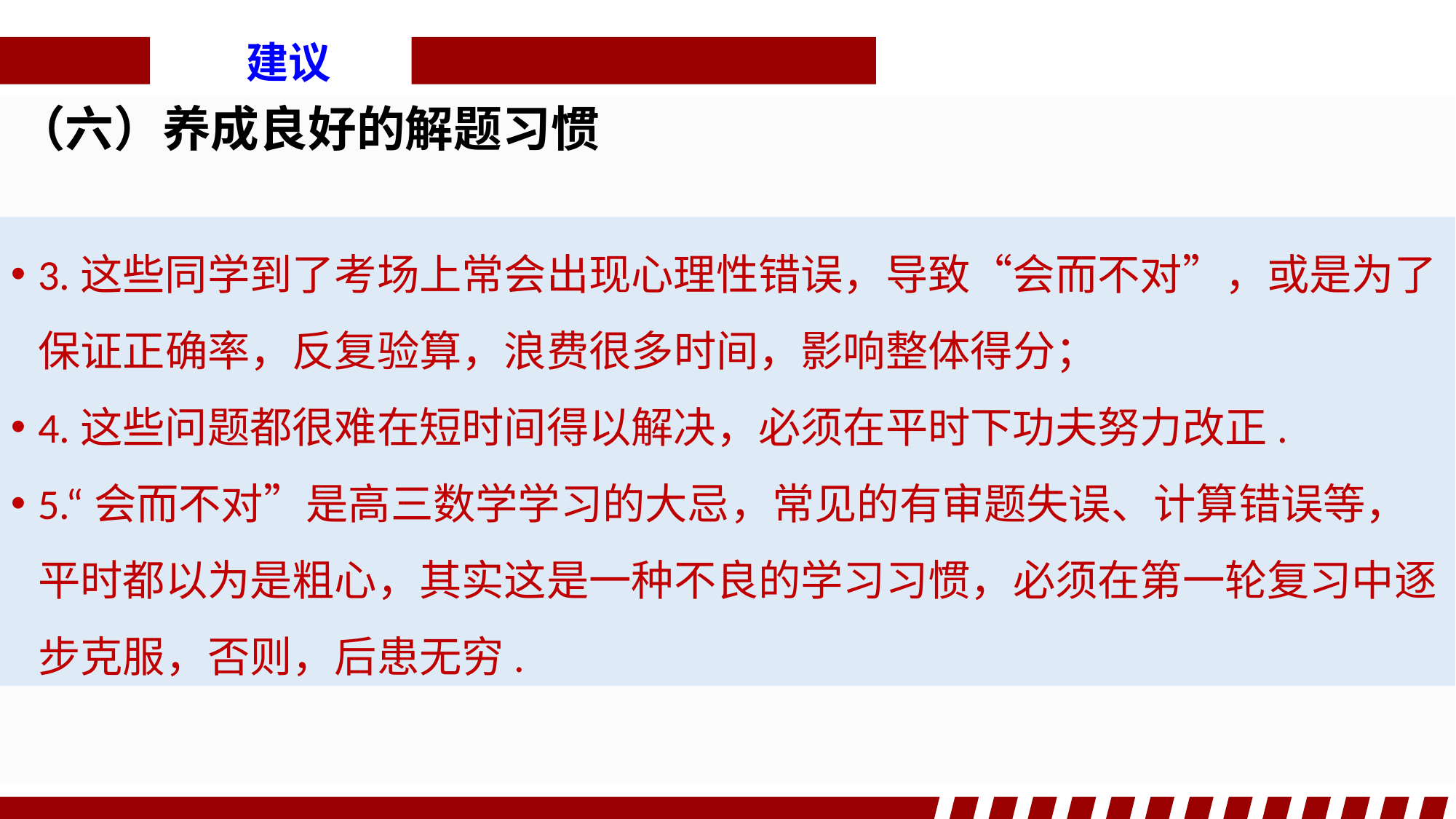

建议

（六）养成良好的解题习惯
3.这些同学到了考场上常会出现心理性错误，导致“会而不对”，或是为了保证正确率，反复验算，浪费很多时间，影响整体得分；
4.这些问题都很难在短时间得以解决，必须在平时下功夫努力改正.
5.“会而不对”是高三数学学习的大忌，常见的有审题失误、计算错误等，平时都以为是粗心，其实这是一种不良的学习习惯，必须在第一轮复习中逐步克服，否则，后患无穷.